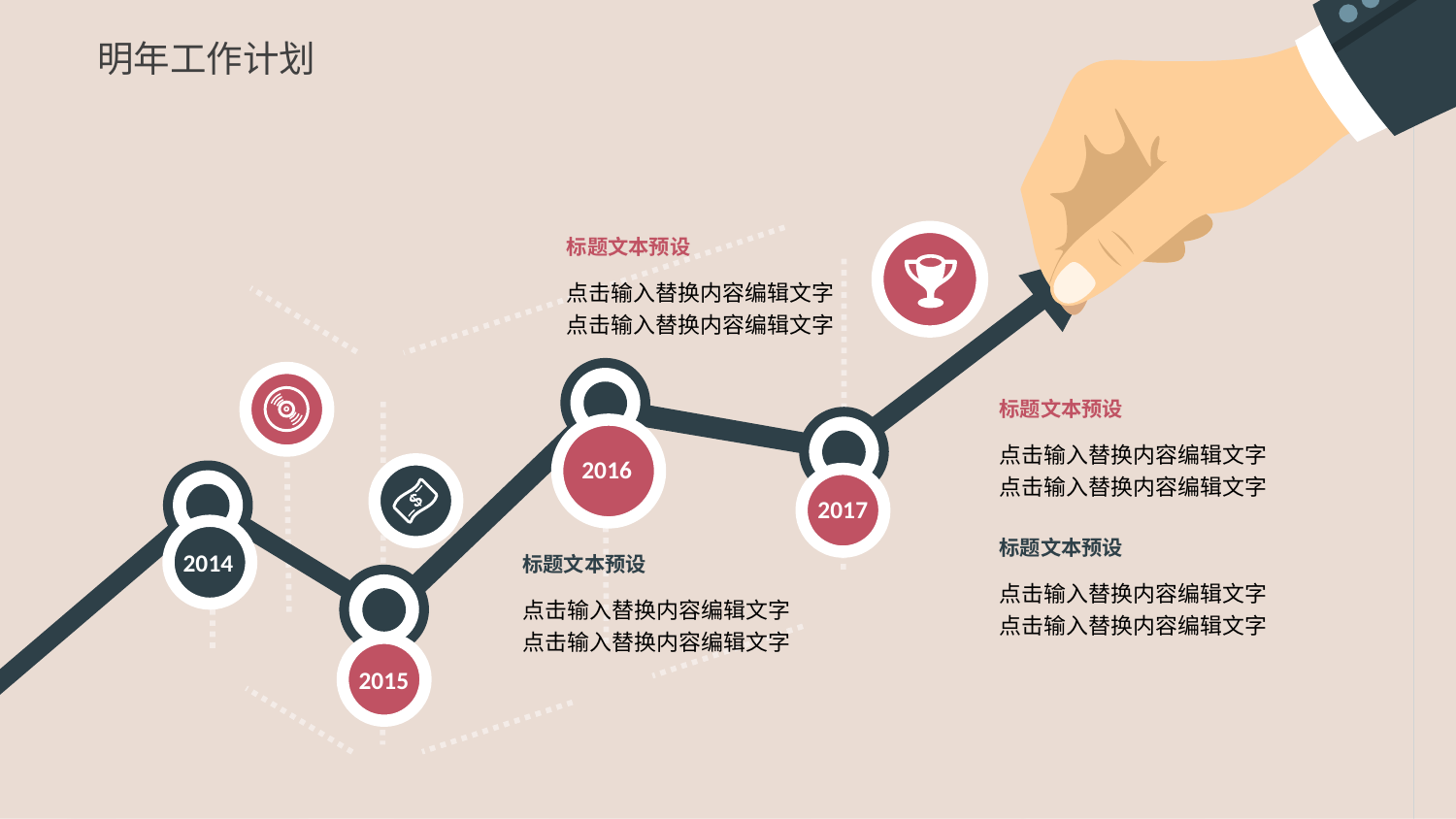

标题文本预设
点击输入替换内容编辑文字
点击输入替换内容编辑文字

标题文本预设
点击输入替换内容编辑文字
点击输入替换内容编辑文字

2016

2017

2014
标题文本预设
点击输入替换内容编辑文字
点击输入替换内容编辑文字
标题文本预设
点击输入替换内容编辑文字
点击输入替换内容编辑文字

2015
明年工作计划